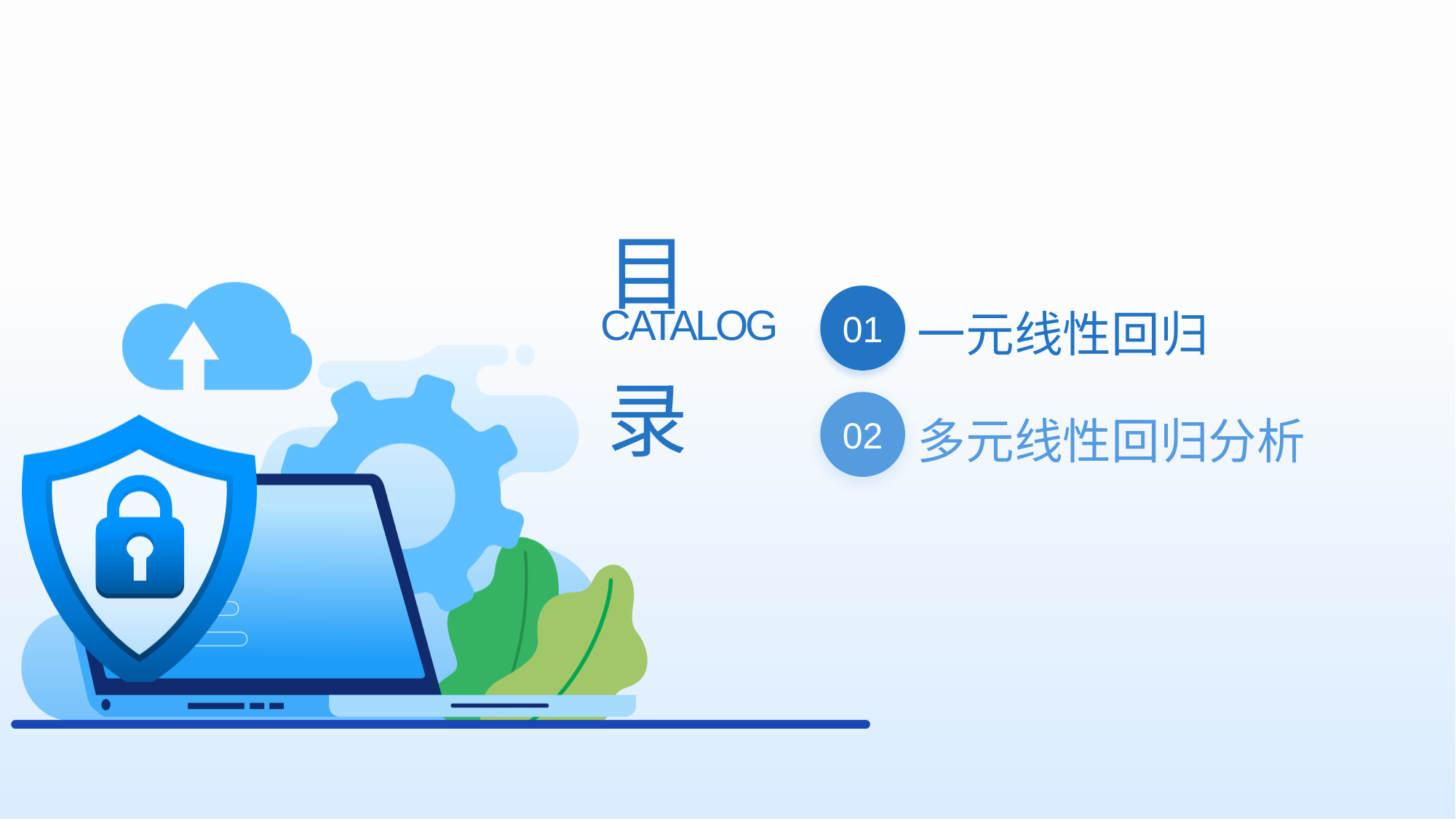

目
录
CATALOG
一元线性回归
01
多元线性回归分析
02